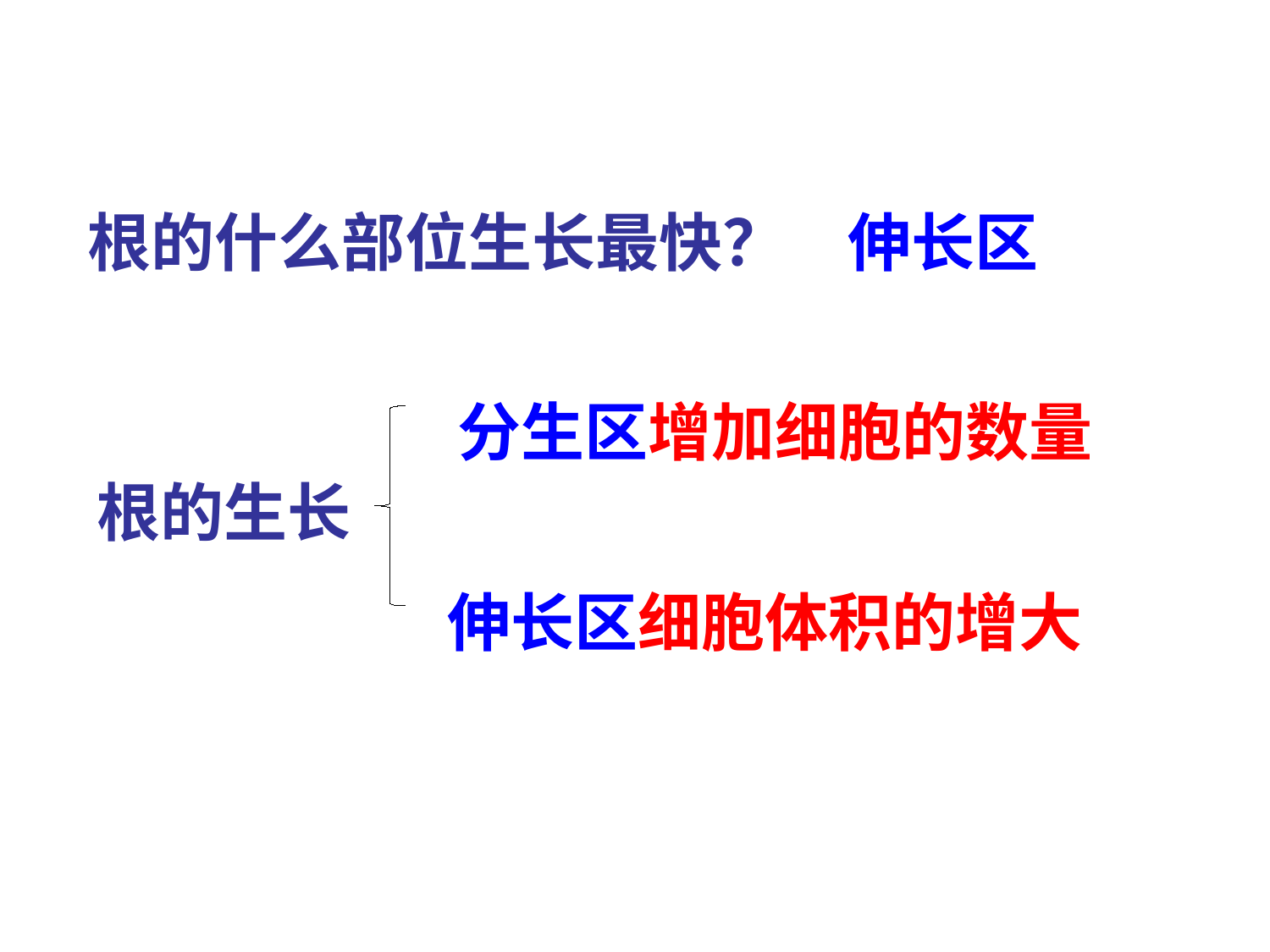

根的什么部位生长最快？
伸长区
分生区增加细胞的数量

根的生长
伸长区细胞体积的增大